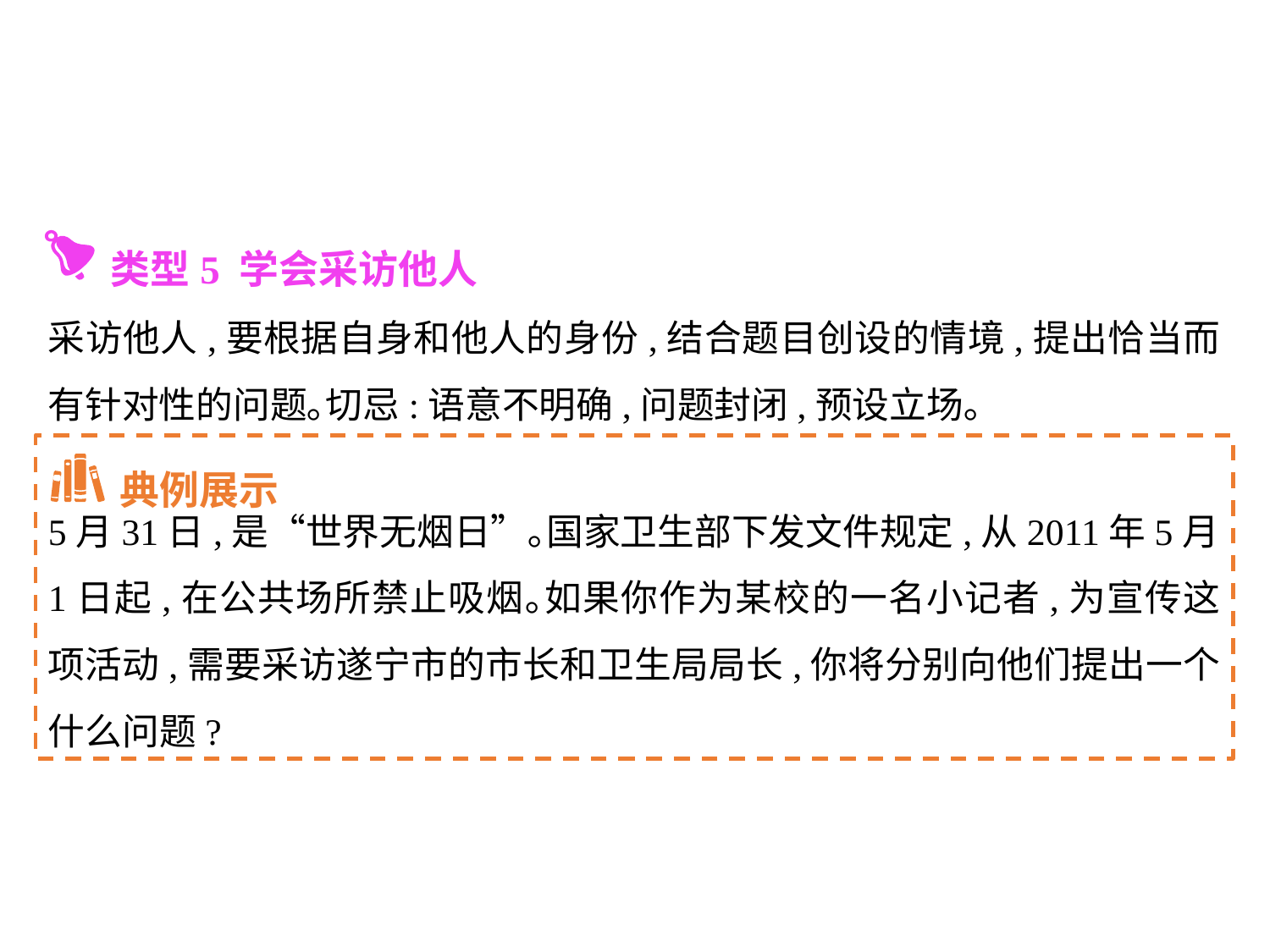

类型5 学会采访他人

采访他人,要根据自身和他人的身份,结合题目创设的情境,提出恰当而有针对性的问题｡切忌:语意不明确,问题封闭,预设立场｡
       典例展示

5月31日,是“世界无烟日”｡国家卫生部下发文件规定,从2011年5月1日起,在公共场所禁止吸烟｡如果你作为某校的一名小记者,为宣传这项活动,需要采访遂宁市的市长和卫生局局长,你将分别向他们提出一个什么问题?